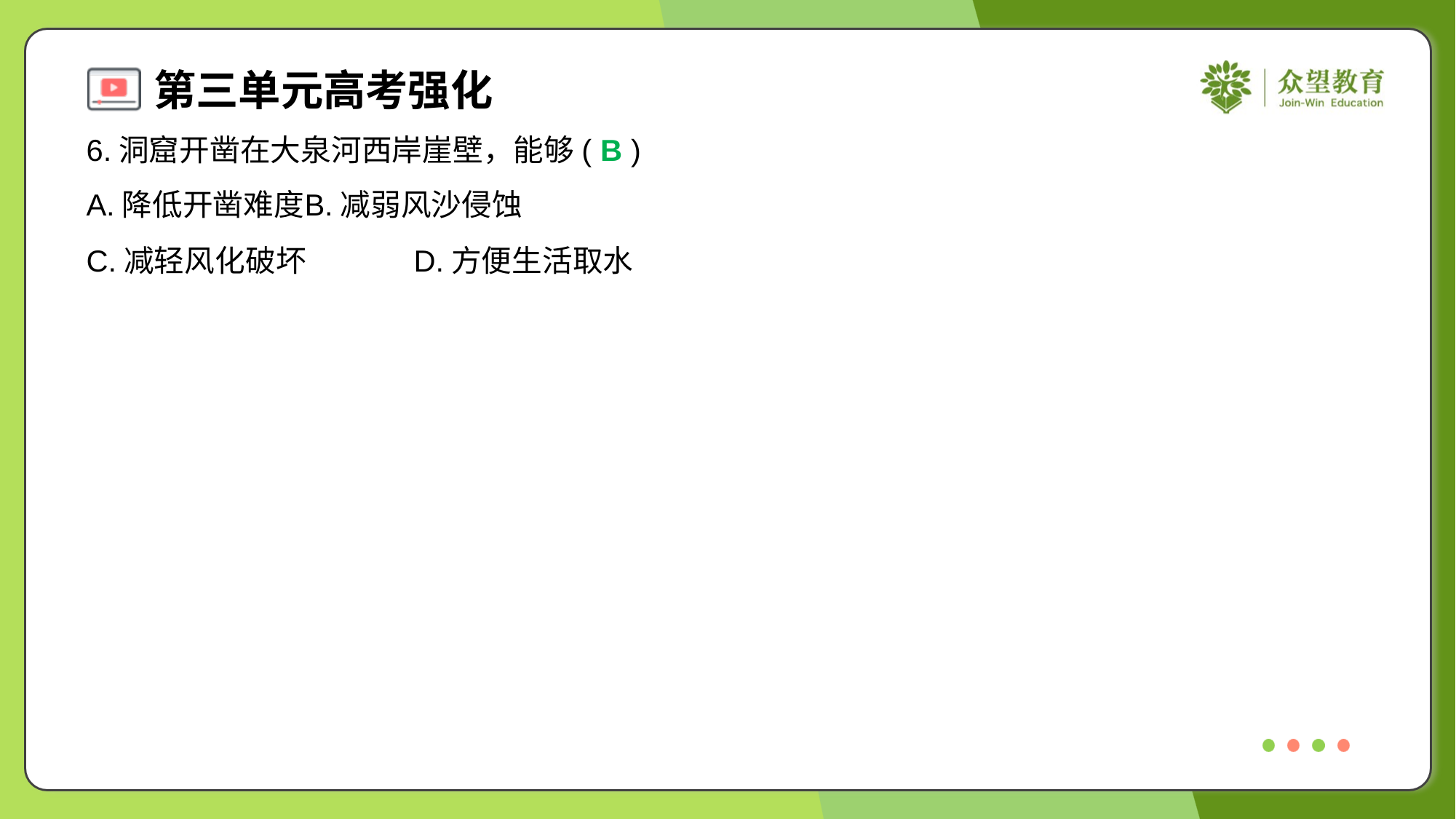

6.洞窟开凿在大泉河西岸崖壁，能够(     )
B
A.降低开凿难度	B.减弱风沙侵蚀
C.减轻风化破坏	D.方便生活取水